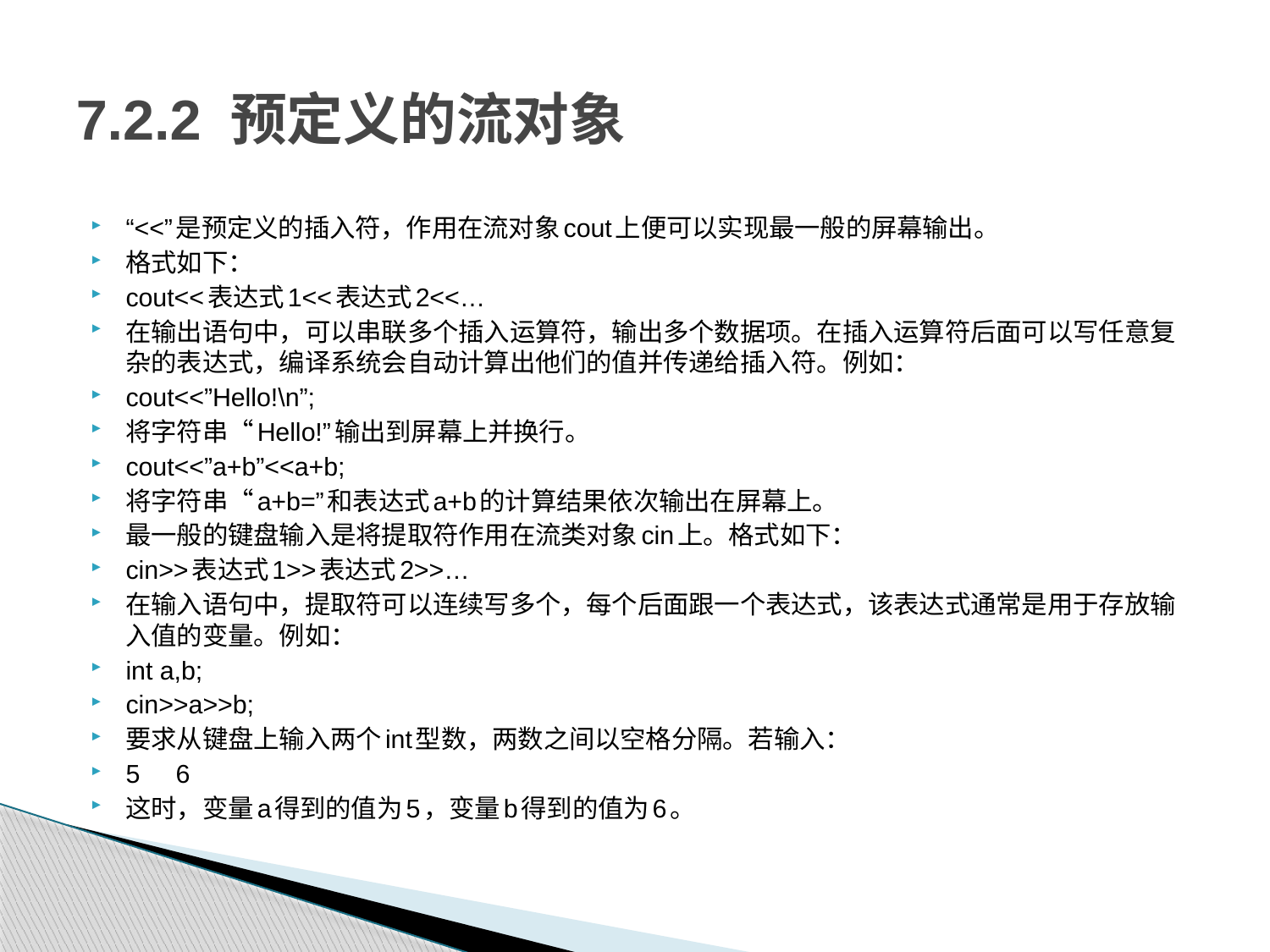

# 7.2.2 预定义的流对象
“<<”是预定义的插入符，作用在流对象cout上便可以实现最一般的屏幕输出。
格式如下：
cout<<表达式1<<表达式2<<…
在输出语句中，可以串联多个插入运算符，输出多个数据项。在插入运算符后面可以写任意复杂的表达式，编译系统会自动计算出他们的值并传递给插入符。例如：
cout<<”Hello!\n”;
将字符串“Hello!”输出到屏幕上并换行。
cout<<”a+b”<<a+b;
将字符串“a+b=”和表达式a+b的计算结果依次输出在屏幕上。
最一般的键盘输入是将提取符作用在流类对象cin上。格式如下：
cin>>表达式1>>表达式2>>…
在输入语句中，提取符可以连续写多个，每个后面跟一个表达式，该表达式通常是用于存放输入值的变量。例如：
int a,b;
cin>>a>>b;
要求从键盘上输入两个int型数，两数之间以空格分隔。若输入：
5     6
这时，变量a得到的值为5，变量b得到的值为6。